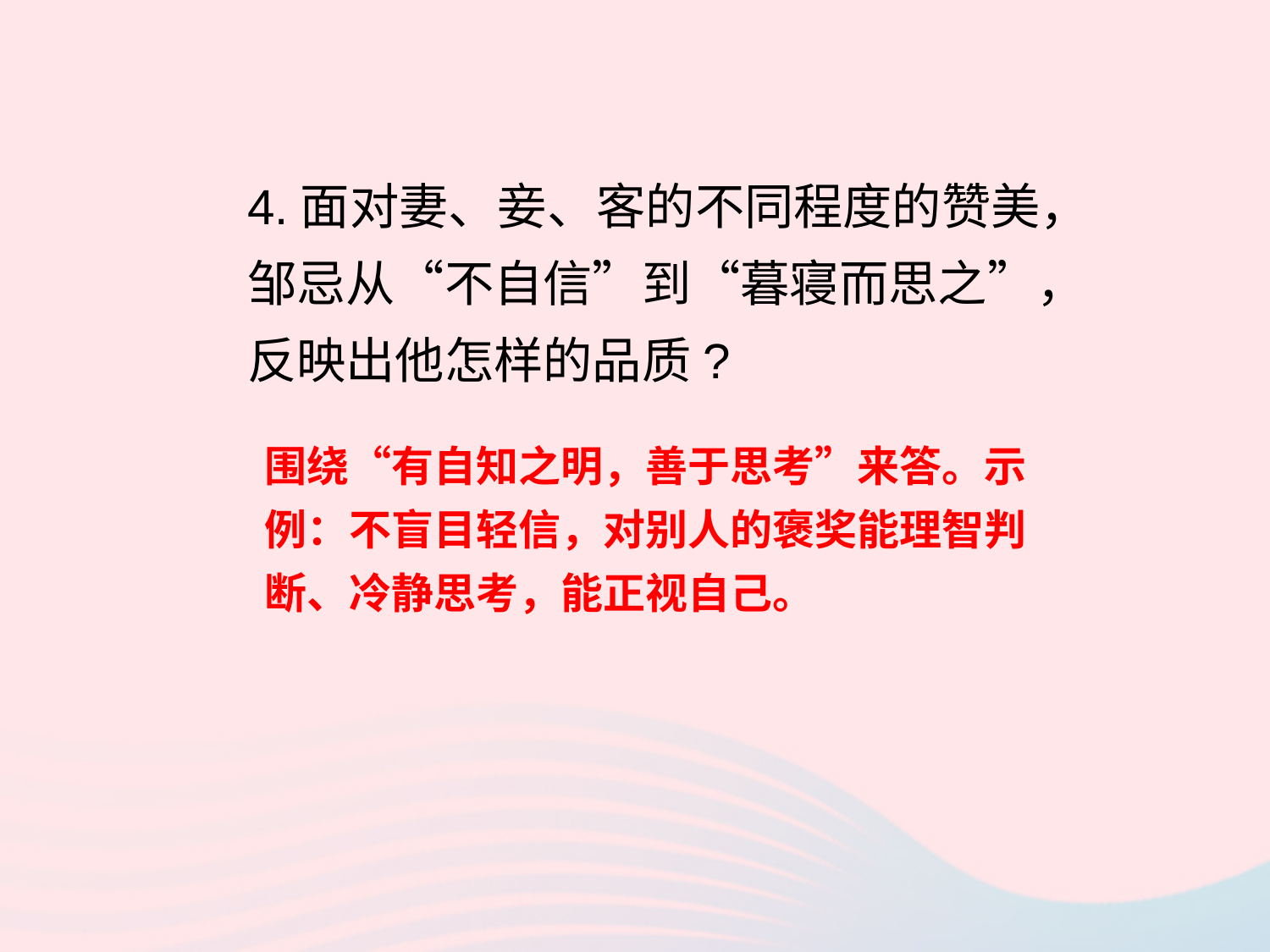

4.面对妻、妾、客的不同程度的赞美，邹忌从“不自信”到“暮寝而思之”，反映出他怎样的品质?
围绕“有自知之明，善于思考”来答。示例：不盲目轻信，对别人的褒奖能理智判断、冷静思考，能正视自己。